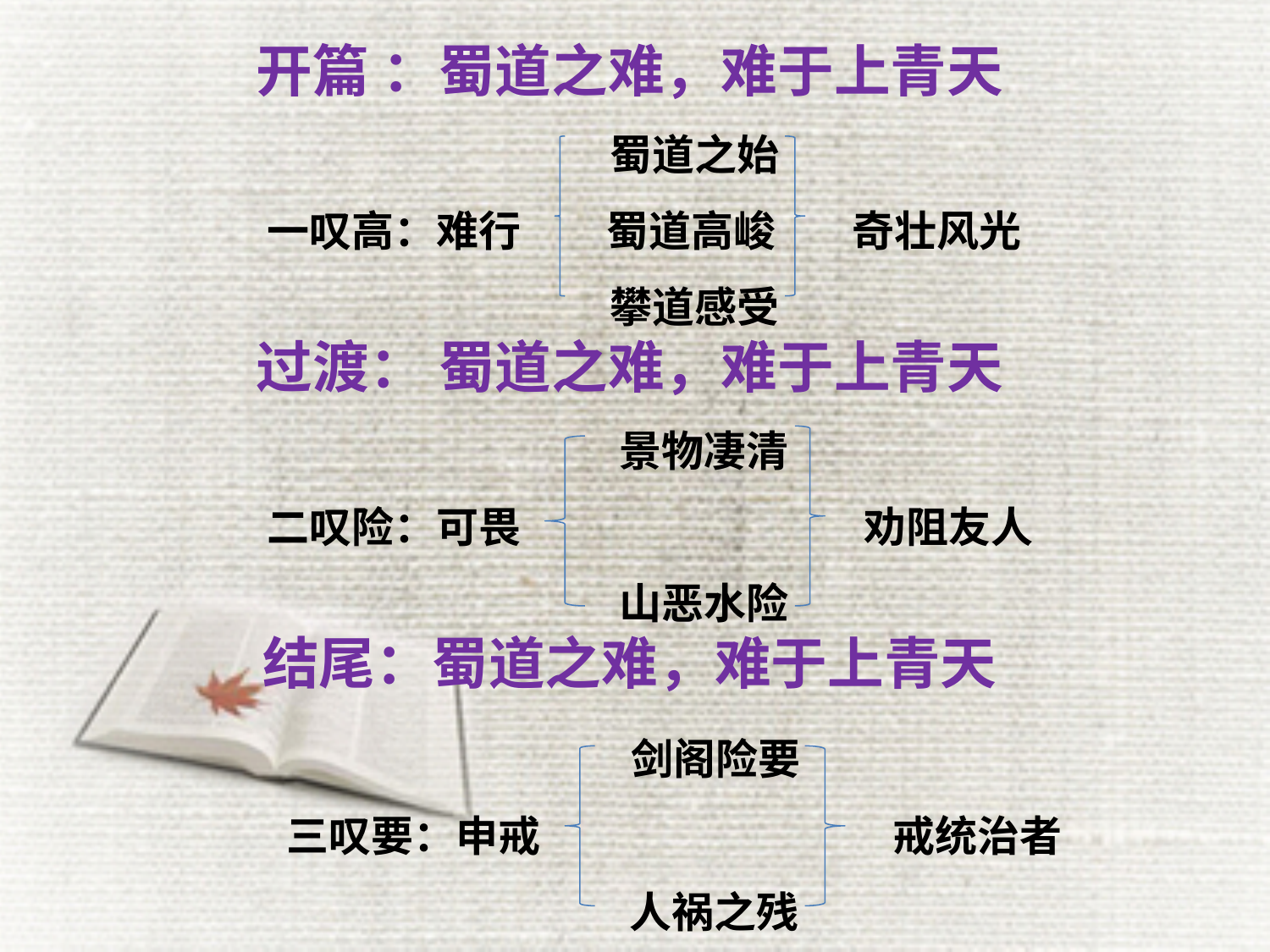

开篇 ：蜀道之难，难于上青天
                                                          蜀道之始
                      一叹高：难行         蜀道高峻        奇壮风光
                                                          攀道感受
过渡： 蜀道之难，难于上青天
                                                           景物凄清
                      二叹险：可畏                                    劝阻友人
                                                           山恶水险
结尾：蜀道之难，难于上青天
                                                   剑阁险要
                        三叹要：申戒                                     戒统治者
                                                            人祸之残